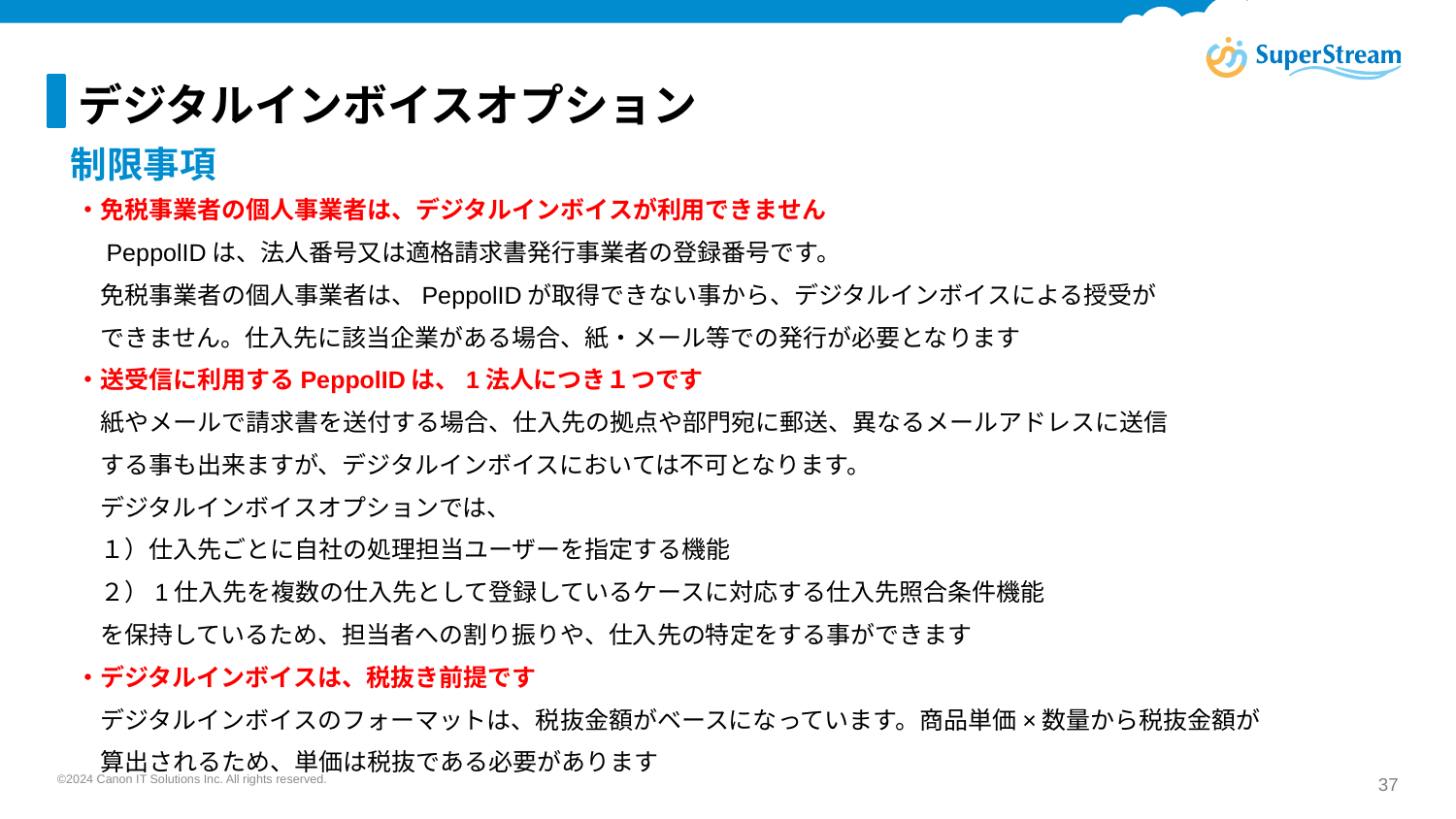

デジタルインボイスオプション

制限事項
・免税事業者の個人事業者は、デジタルインボイスが利用できません
　PeppolIDは、法人番号又は適格請求書発行事業者の登録番号です。
　免税事業者の個人事業者は、PeppolIDが取得できない事から、デジタルインボイスによる授受が
　できません。仕入先に該当企業がある場合、紙・メール等での発行が必要となります
・送受信に利用するPeppolIDは、1法人につき１つです
　紙やメールで請求書を送付する場合、仕入先の拠点や部門宛に郵送、異なるメールアドレスに送信
　する事も出来ますが、デジタルインボイスにおいては不可となります。
　デジタルインボイスオプションでは、
　１）仕入先ごとに自社の処理担当ユーザーを指定する機能
　２）1仕入先を複数の仕入先として登録しているケースに対応する仕入先照合条件機能
　を保持しているため、担当者への割り振りや、仕入先の特定をする事ができます
・デジタルインボイスは、税抜き前提です
　デジタルインボイスのフォーマットは、税抜金額がベースになっています。商品単価×数量から税抜金額が
　算出されるため、単価は税抜である必要があります
©2024 Canon IT Solutions Inc. All rights reserved.
37